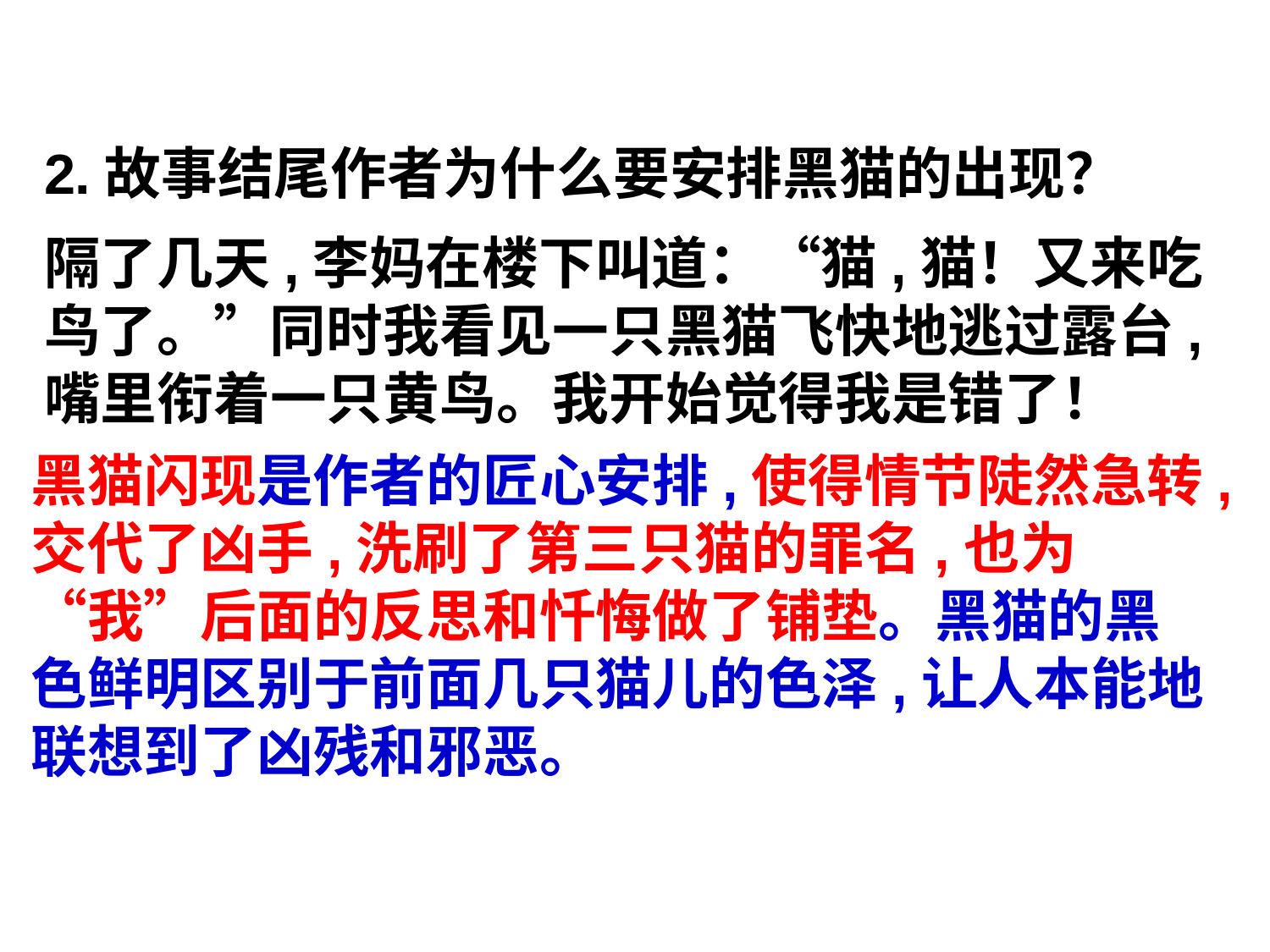

2.故事结尾作者为什么要安排黑猫的出现？
隔了几天,李妈在楼下叫道：“猫,猫！又来吃鸟了。”同时我看见一只黑猫飞快地逃过露台,嘴里衔着一只黄鸟。我开始觉得我是错了！
黑猫闪现是作者的匠心安排,使得情节陡然急转,交代了凶手,洗刷了第三只猫的罪名,也为“我”后面的反思和忏悔做了铺垫。黑猫的黑色鲜明区别于前面几只猫儿的色泽,让人本能地联想到了凶残和邪恶。